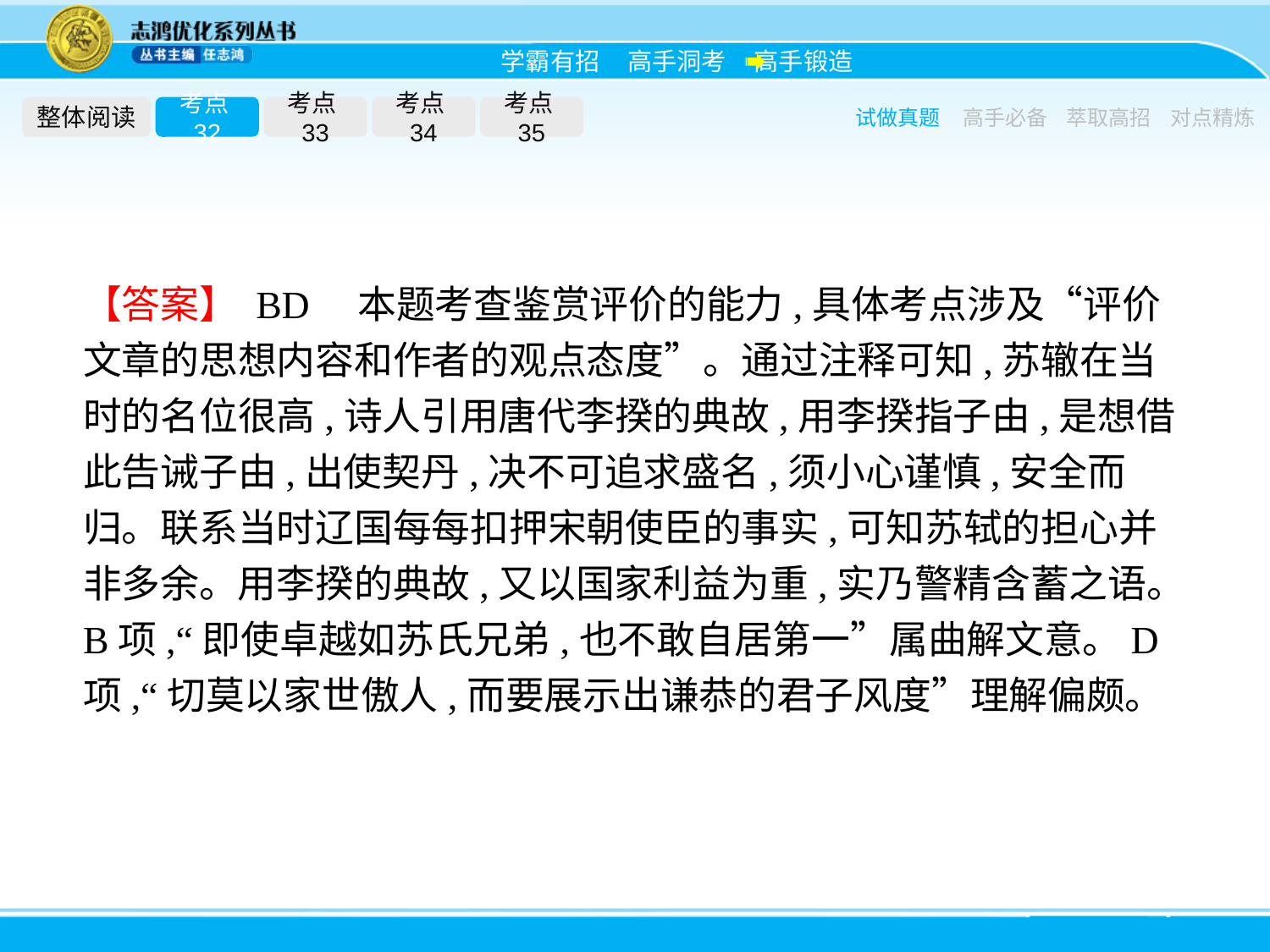

整体阅读
考点32
考点33
考点34
考点35
试做真题
高手必备
萃取高招
对点精炼
【答案】 BD　本题考查鉴赏评价的能力,具体考点涉及“评价文章的思想内容和作者的观点态度”。通过注释可知,苏辙在当时的名位很高,诗人引用唐代李揆的典故,用李揆指子由,是想借此告诫子由,出使契丹,决不可追求盛名,须小心谨慎,安全而归。联系当时辽国每每扣押宋朝使臣的事实,可知苏轼的担心并非多余。用李揆的典故,又以国家利益为重,实乃警精含蓄之语。B项,“即使卓越如苏氏兄弟,也不敢自居第一”属曲解文意。D项,“切莫以家世傲人,而要展示出谦恭的君子风度”理解偏颇。